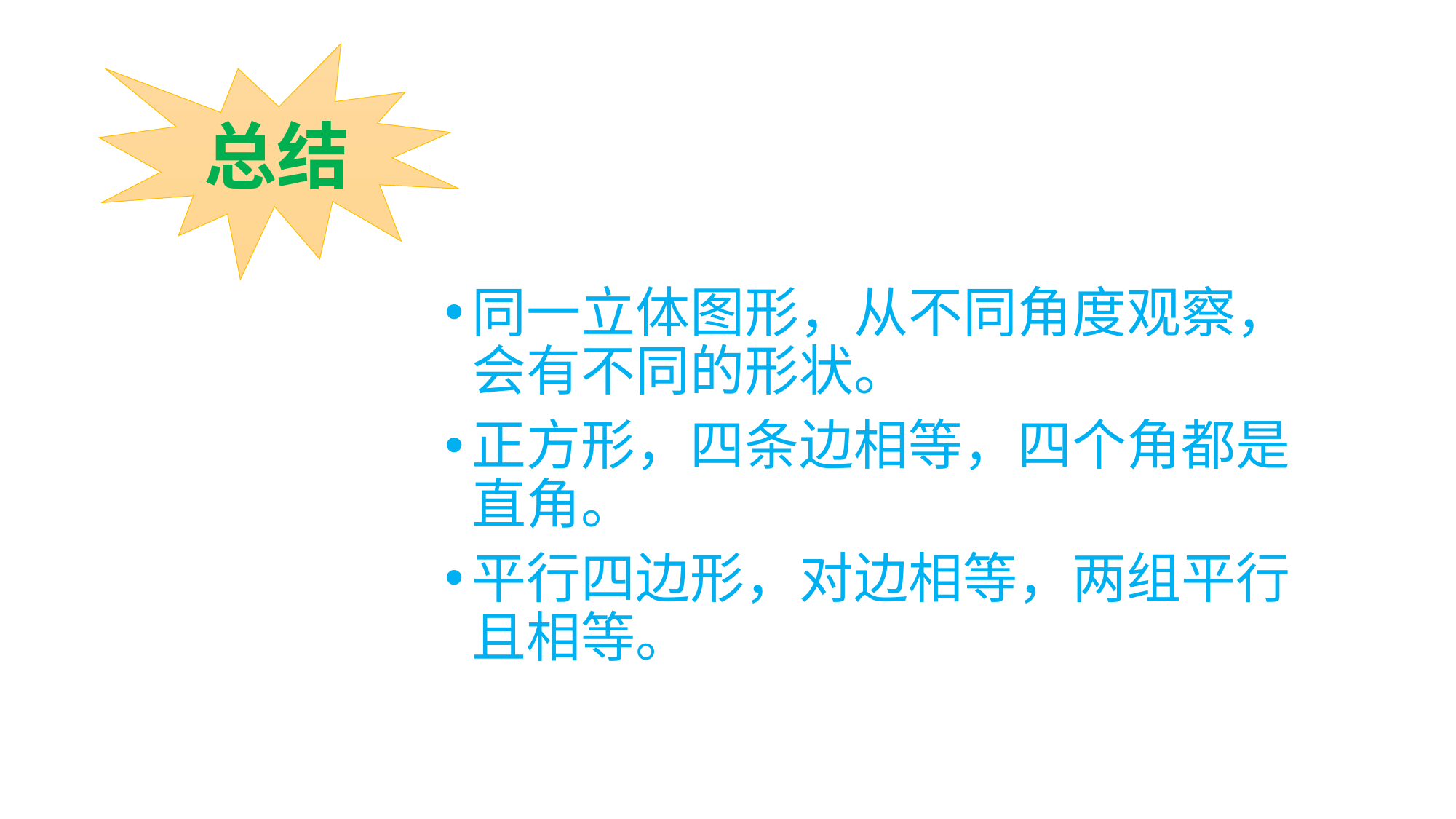

总结
同一立体图形，从不同角度观察，会有不同的形状。
正方形，四条边相等，四个角都是直角。
平行四边形，对边相等，两组平行且相等。